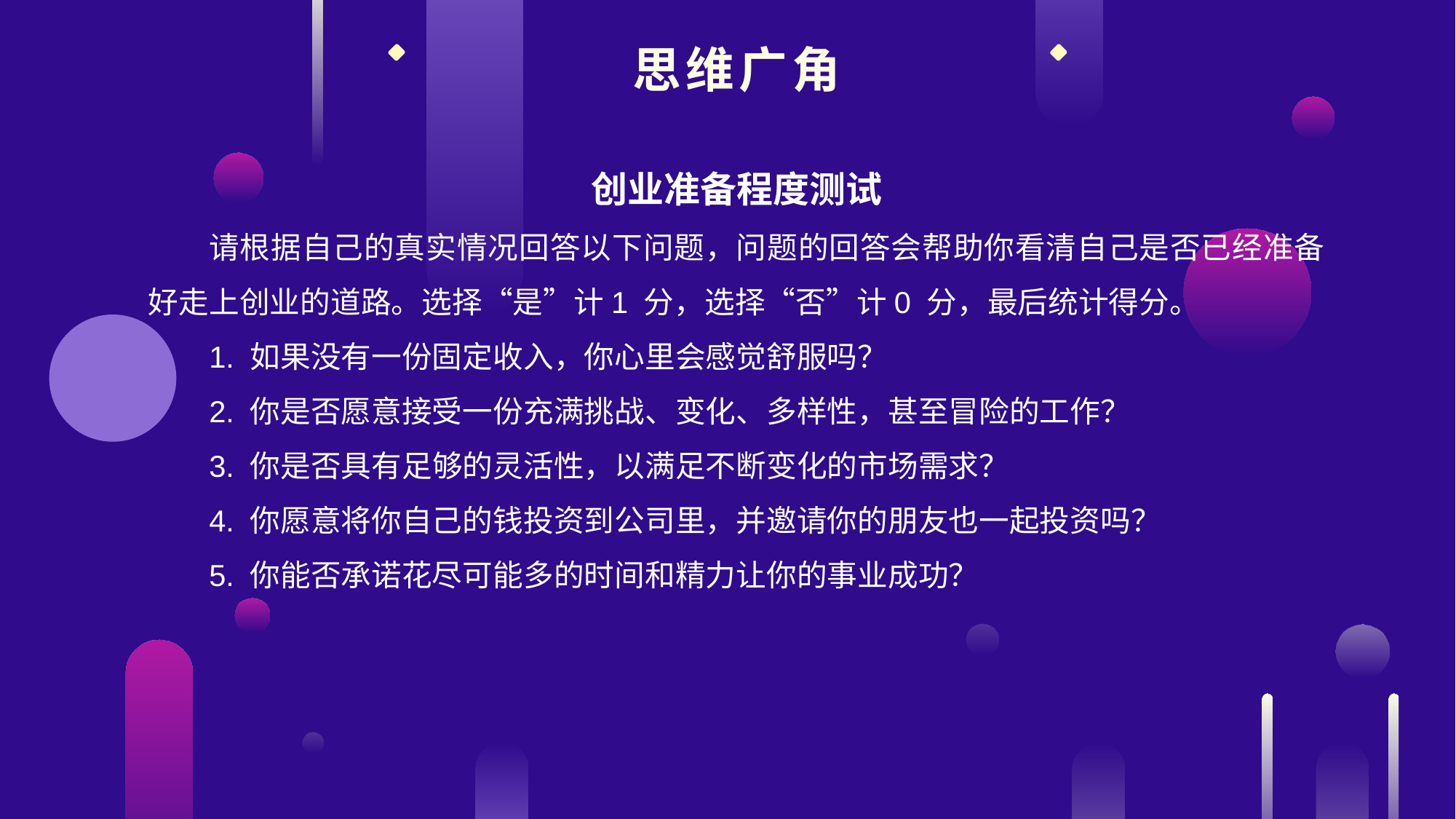

思维广角

创业准备程度测试
请根据自己的真实情况回答以下问题，问题的回答会帮助你看清自己是否已经准备好走上创业的道路。选择“是”计1 分，选择“否”计0 分，最后统计得分。
1. 如果没有一份固定收入，你心里会感觉舒服吗？
2. 你是否愿意接受一份充满挑战、变化、多样性，甚至冒险的工作？
3. 你是否具有足够的灵活性，以满足不断变化的市场需求？
4. 你愿意将你自己的钱投资到公司里，并邀请你的朋友也一起投资吗？
5. 你能否承诺花尽可能多的时间和精力让你的事业成功？